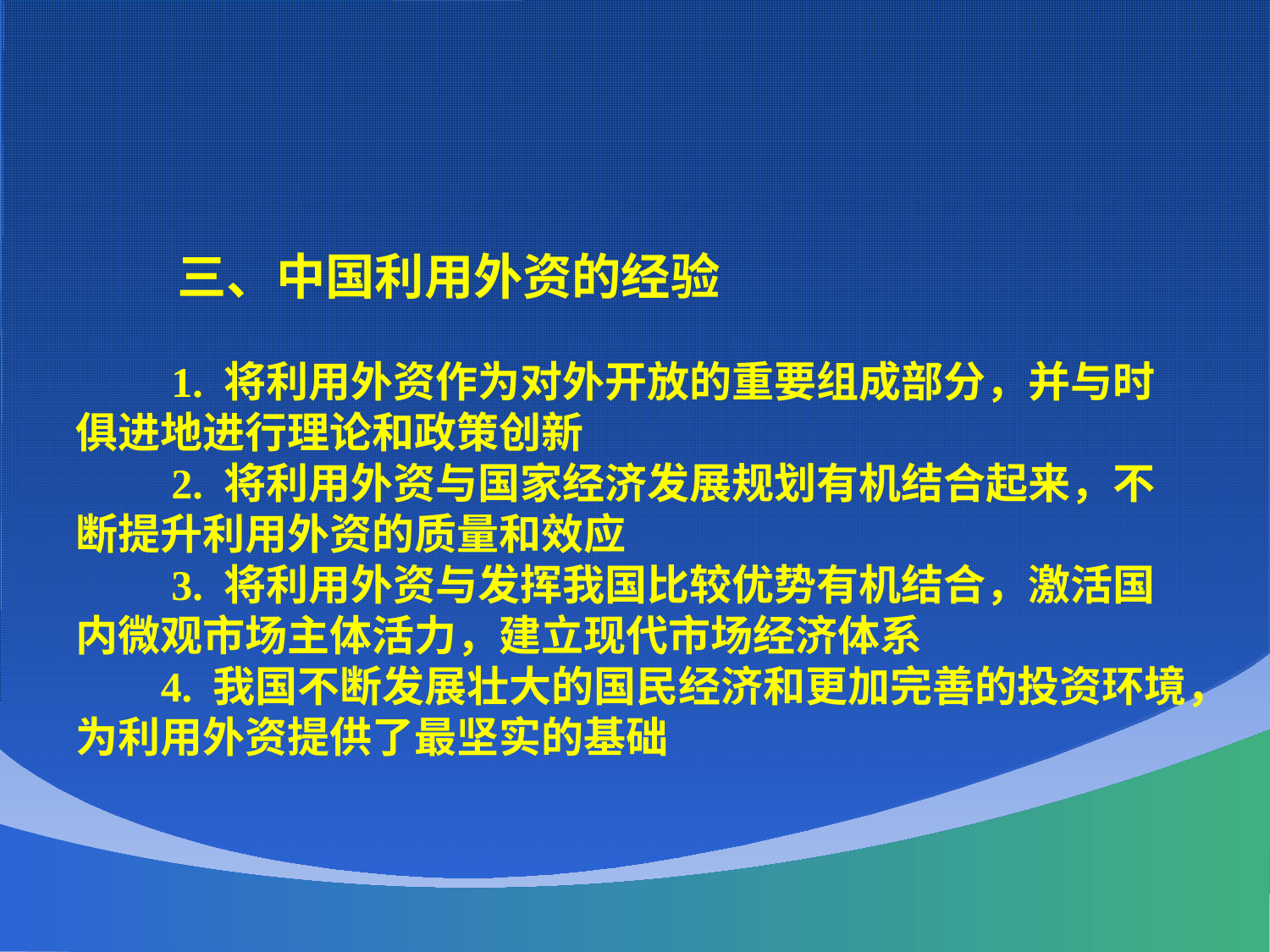

三、中国利用外资的经验

         1. 将利用外资作为对外开放的重要组成部分，并与时俱进地进行理论和政策创新
         2. 将利用外资与国家经济发展规划有机结合起来，不断提升利用外资的质量和效应
         3. 将利用外资与发挥我国比较优势有机结合，激活国内微观市场主体活力，建立现代市场经济体系
        4. 我国不断发展壮大的国民经济和更加完善的投资环境，为利用外资提供了最坚实的基础